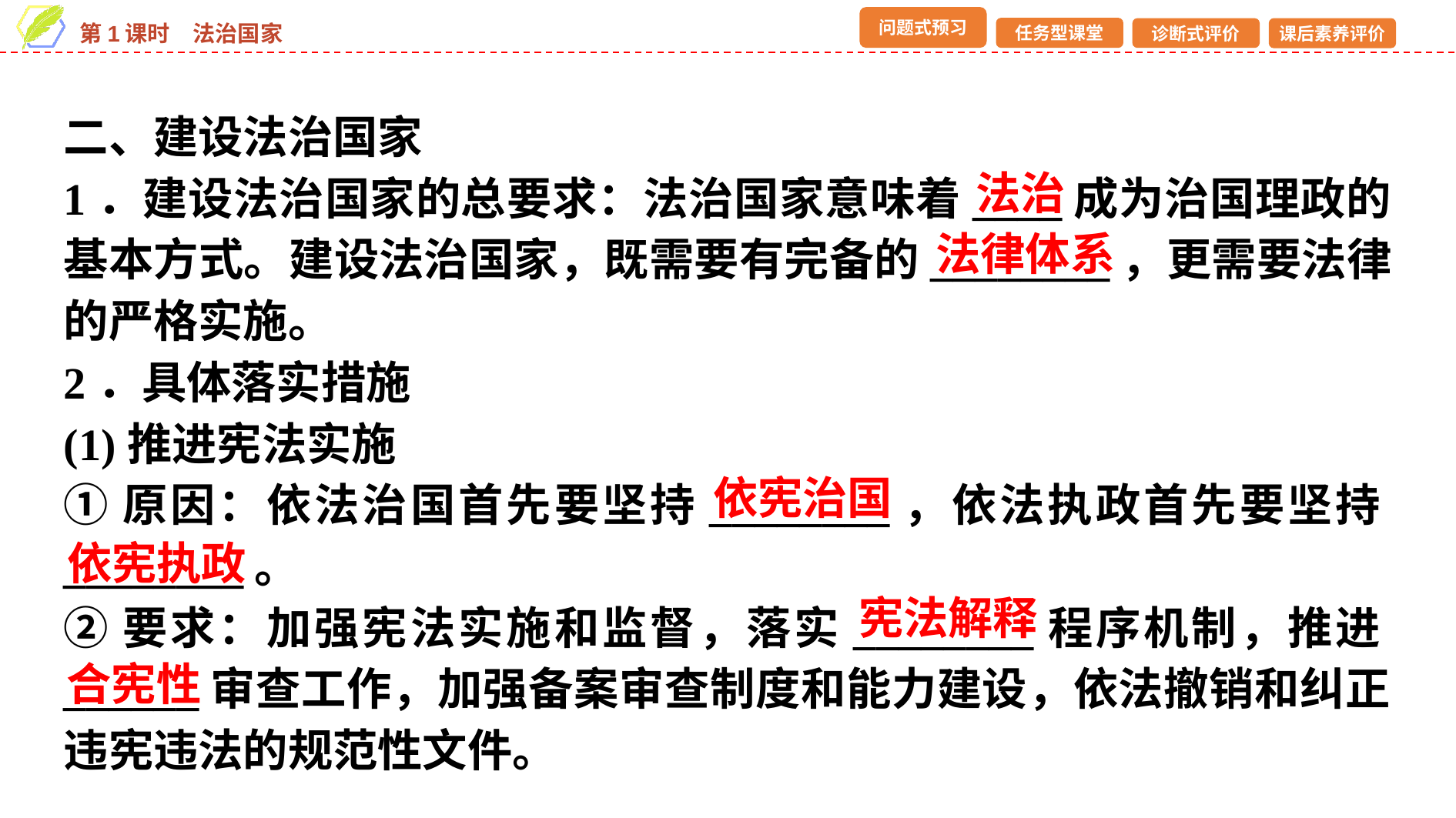

二、建设法治国家
1．建设法治国家的总要求：法治国家意味着____成为治国理政的基本方式。建设法治国家，既需要有完备的________，更需要法律的严格实施。
2．具体落实措施
(1)推进宪法实施
①原因：依法治国首先要坚持________，依法执政首先要坚持________。
②要求：加强宪法实施和监督，落实________程序机制，推进______审查工作，加强备案审查制度和能力建设，依法撤销和纠正违宪违法的规范性文件。
法治
法律体系
依宪治国
依宪执政
宪法解释
合宪性